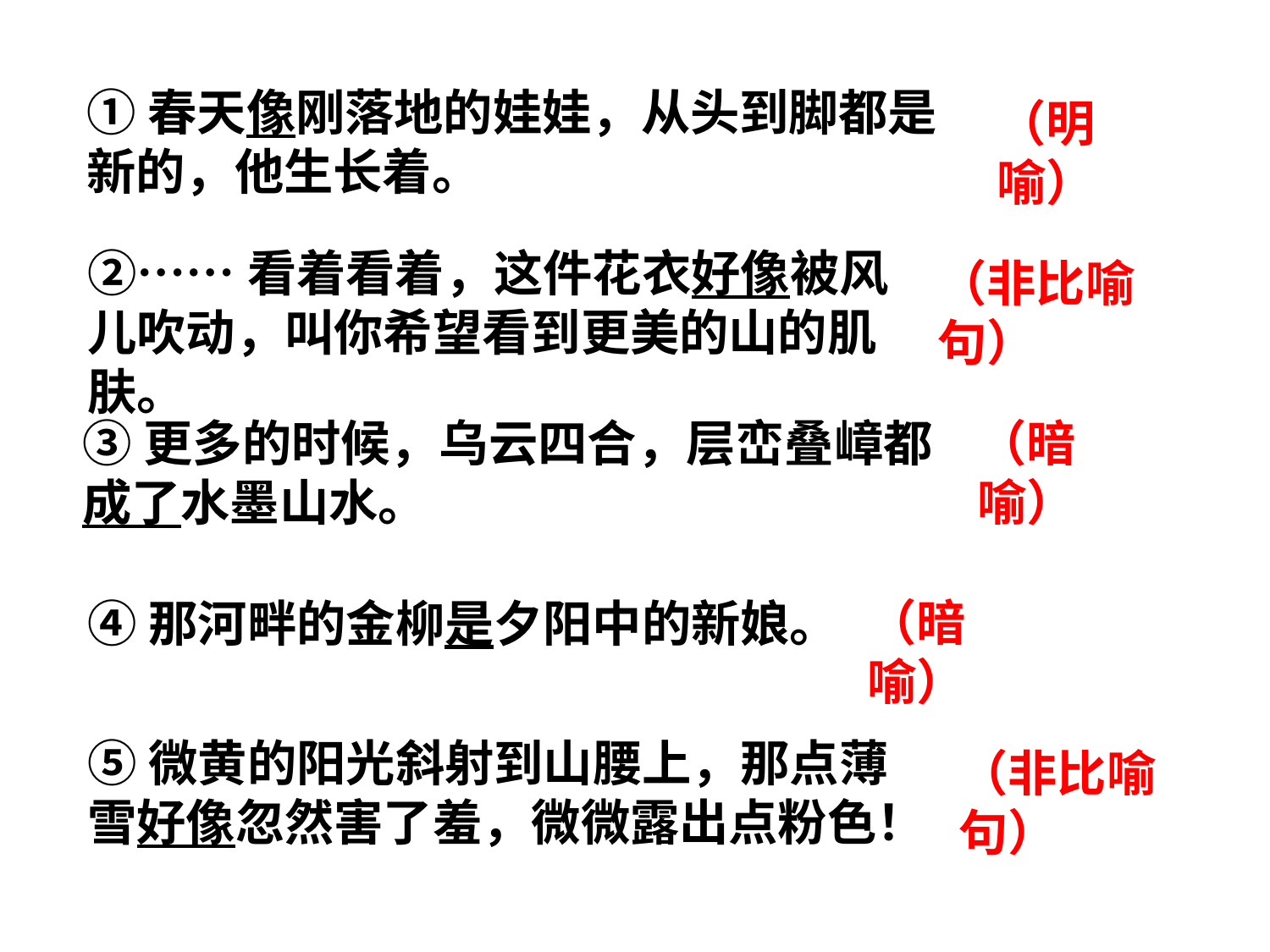

①春天像刚落地的娃娃，从头到脚都是新的，他生长着。
（明喻）
②……看着看着，这件花衣好像被风儿吹动，叫你希望看到更美的山的肌肤。
（非比喻句）
③更多的时候，乌云四合，层峦叠嶂都成了水墨山水。
（暗喻）
（暗喻）
④那河畔的金柳是夕阳中的新娘。
⑤微黄的阳光斜射到山腰上，那点薄雪好像忽然害了羞，微微露出点粉色！
（非比喻句）